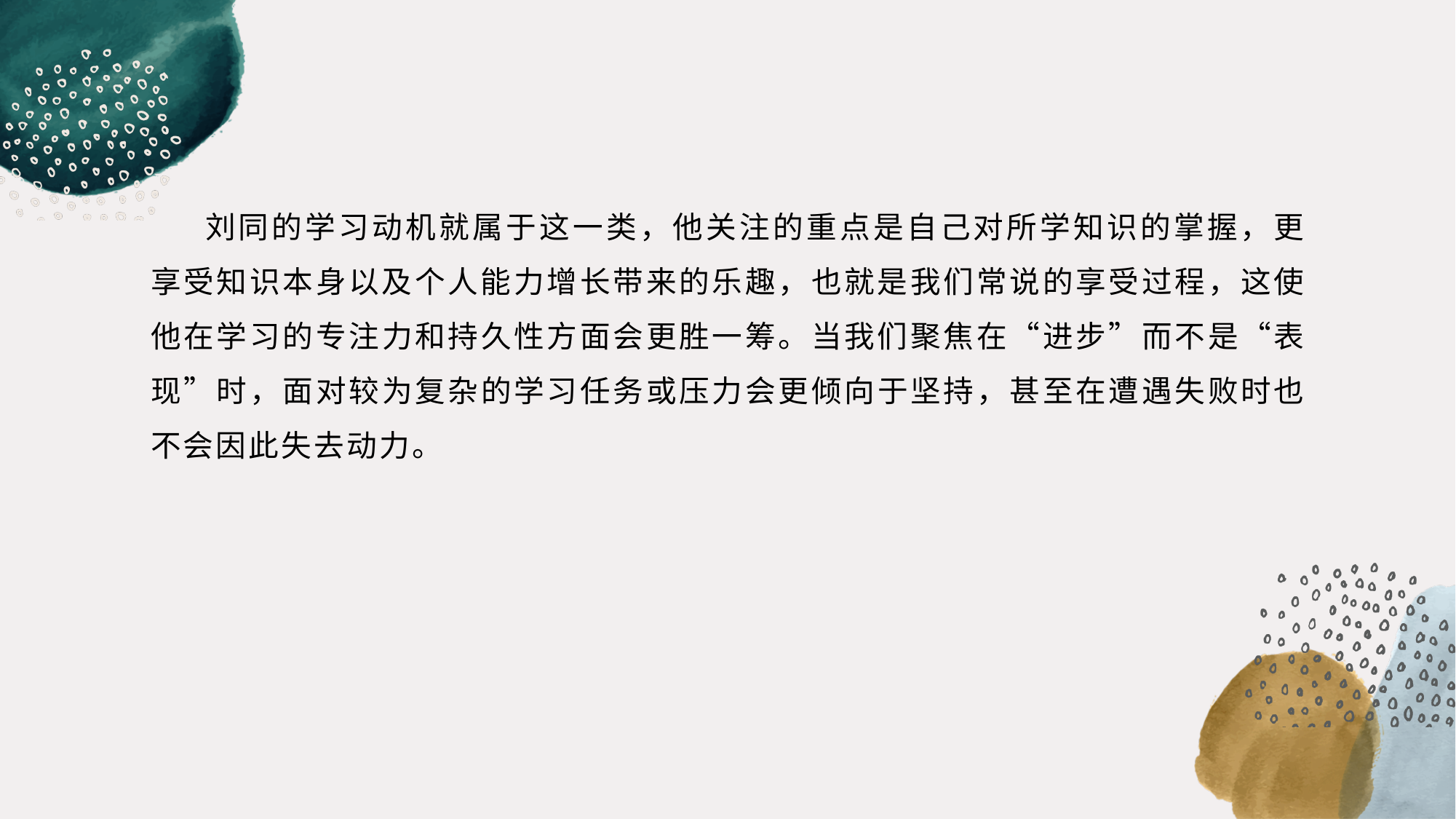

刘同的学习动机就属于这一类，他关注的重点是自己对所学知识的掌握，更享受知识本身以及个人能力增长带来的乐趣，也就是我们常说的享受过程，这使他在学习的专注力和持久性方面会更胜一筹。当我们聚焦在“进步”而不是“表现”时，面对较为复杂的学习任务或压力会更倾向于坚持，甚至在遭遇失败时也不会因此失去动力。